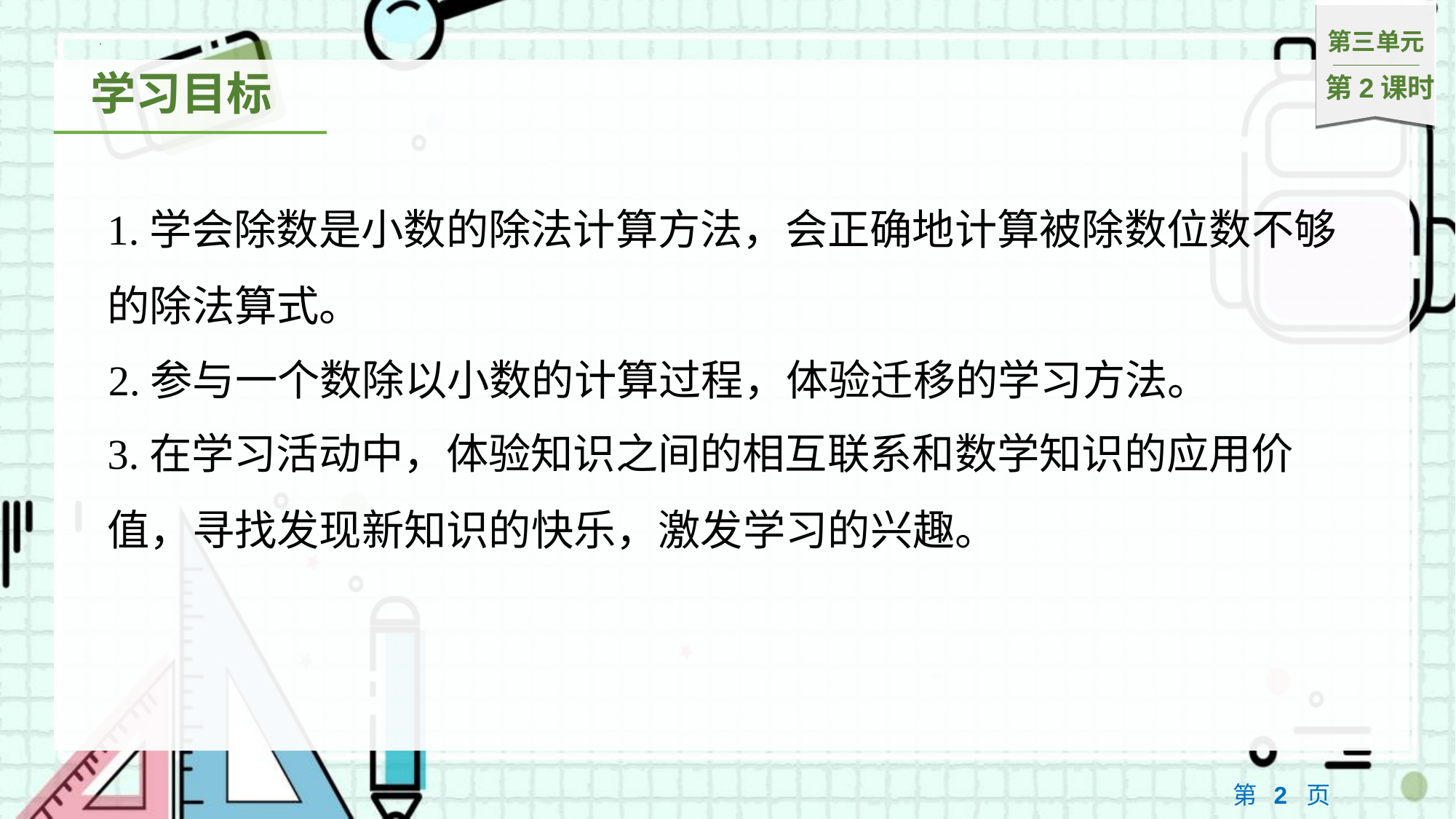

1.学会除数是小数的除法计算方法，会正确地计算被除数位数不够的除法算式。
2.参与一个数除以小数的计算过程，体验迁移的学习方法。
3.在学习活动中，体验知识之间的相互联系和数学知识的应用价值，寻找发现新知识的快乐，激发学习的兴趣。